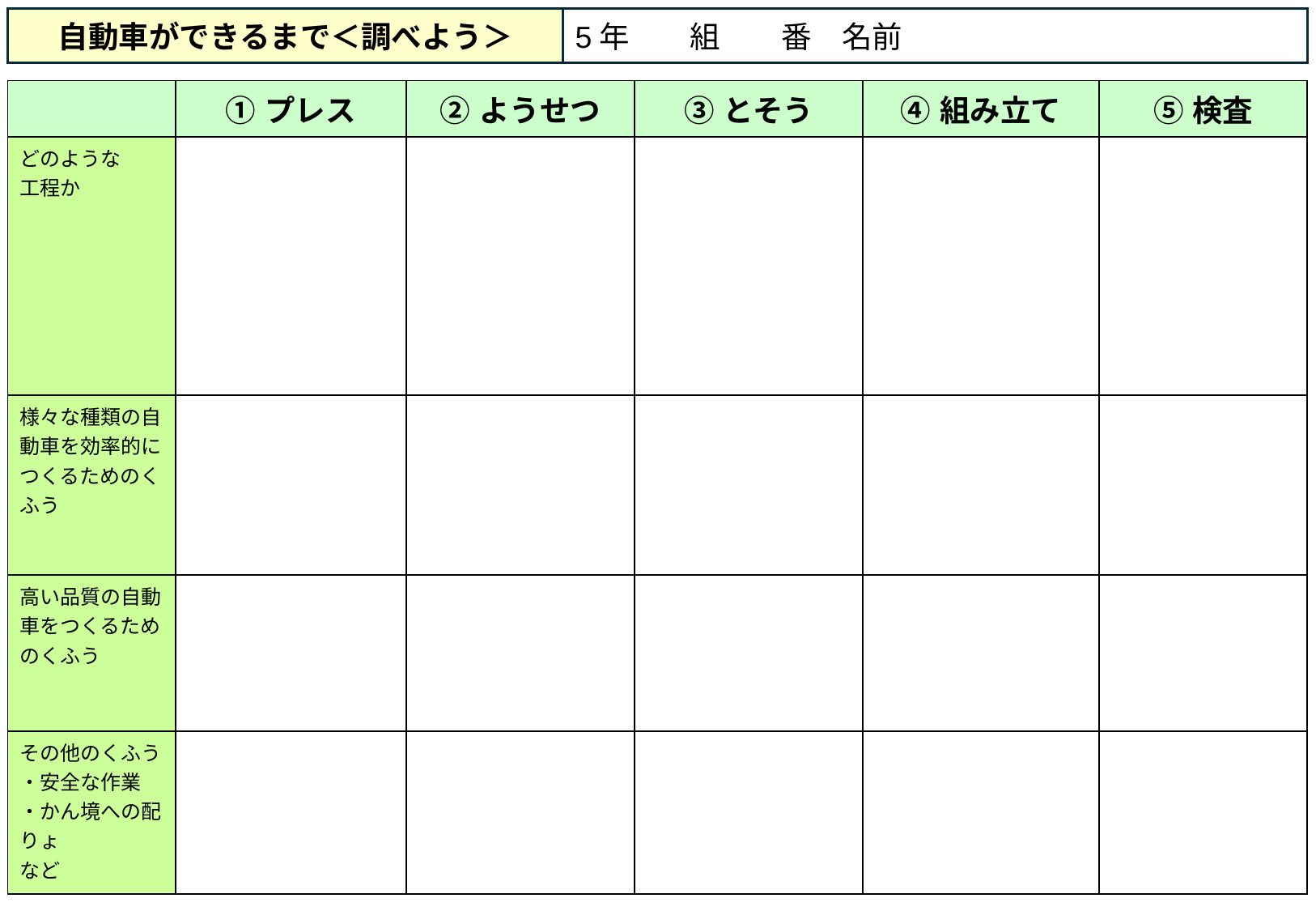

自動車ができるまで＜調べよう＞
5年　　組　　番　名前
|  | ①プレス | ②ようせつ | ③とそう | ④組み立て | ⑤検査 |
| --- | --- | --- | --- | --- | --- |
| どのような 工程か |  |  |  |  |  |
| 様々な種類の自動車を効率的につくるためのくふう |  |  |  |  |  |
| 高い品質の自動車をつくるためのくふう |  |  |  |  |  |
| その他のくふう ・安全な作業 ・かん境への配りょ など |  |  |  |  |  |